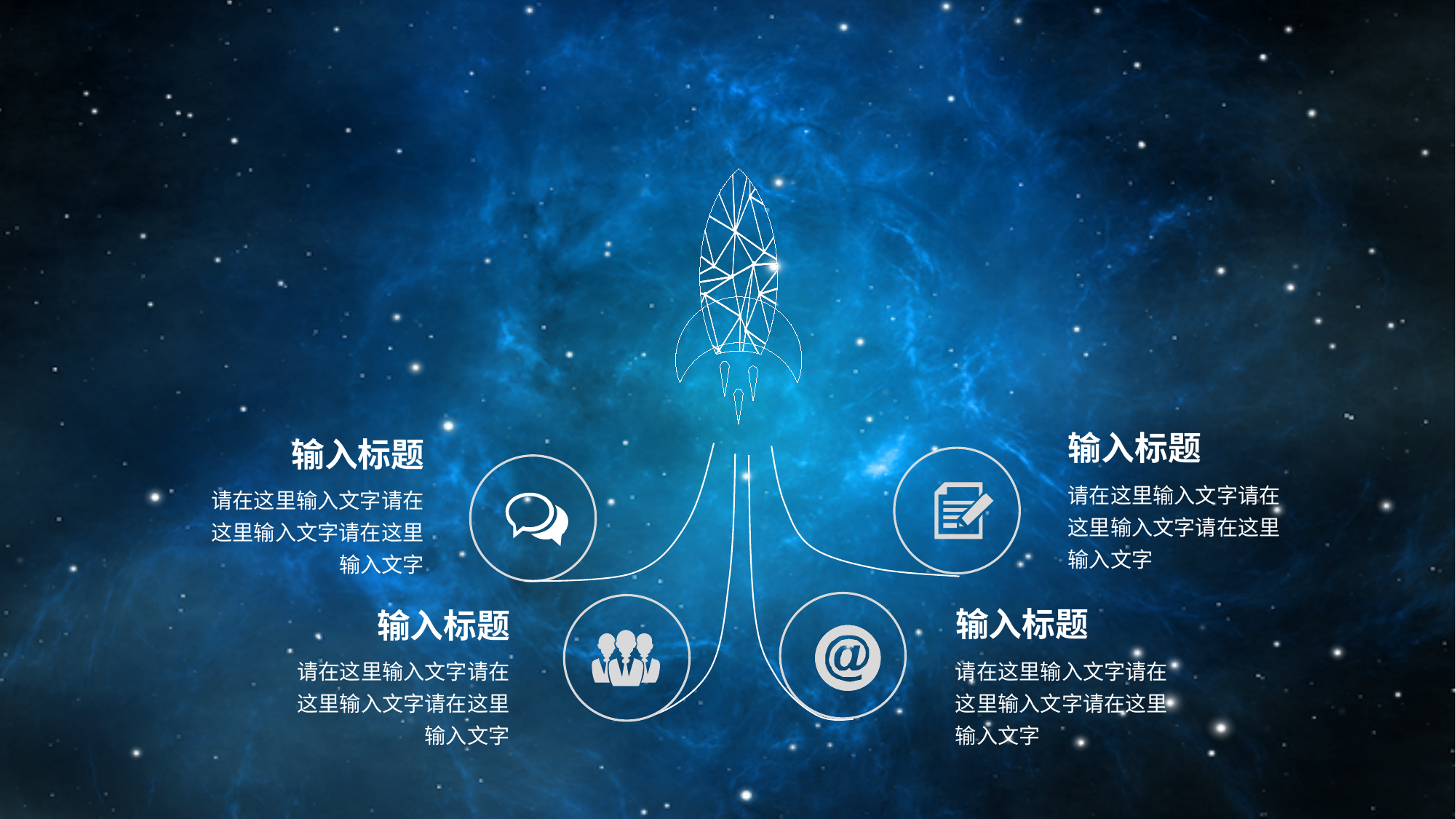

输入标题
输入标题

请在这里输入文字请在这里输入文字请在这里输入文字
请在这里输入文字请在这里输入文字请在这里输入文字

输入标题
输入标题

请在这里输入文字请在这里输入文字请在这里输入文字
请在这里输入文字请在这里输入文字请在这里输入文字